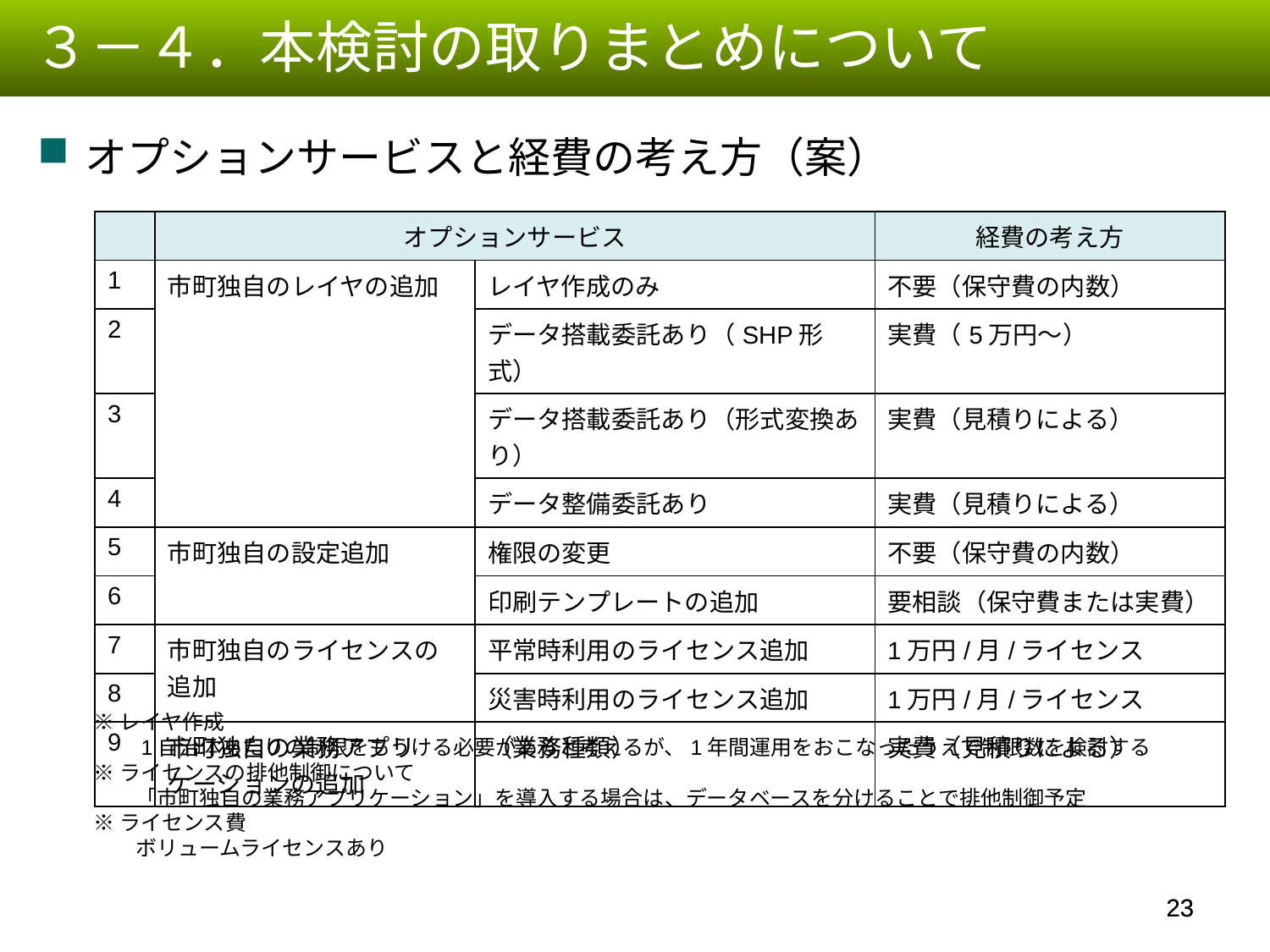

３－４．本検討の取りまとめについて
オプションサービスと経費の考え方（案）
|  | オプションサービス |  | 経費の考え方 |
| --- | --- | --- | --- |
| 1 | 市町独自のレイヤの追加 | レイヤ作成のみ | 不要（保守費の内数） |
| 2 |  | データ搭載委託あり（SHP形式） | 実費（5万円～） |
| 3 |  | データ搭載委託あり（形式変換あり） | 実費（見積りによる） |
| 4 |  | データ整備委託あり | 実費（見積りによる） |
| 5 | 市町独自の設定追加 | 権限の変更 | 不要（保守費の内数） |
| 6 |  | 印刷テンプレートの追加 | 要相談（保守費または実費） |
| 7 | 市町独自のライセンスの追加 | 平常時利用のライセンス追加 | 1万円/月/ライセンス |
| 8 |  | 災害時利用のライセンス追加 | 1万円/月/ライセンス |
| 9 | 市町独自の業務アプリケーションの追加 | （業務種類） | 実費（見積りによる） |
※レイヤ作成
　　1自治体あたりの制限をもうける必要があると考えるが、1年間運用をおこなったうえで制限数を検討する
※ライセンスの排他制御について
　　「市町独自の業務アプリケーション」を導入する場合は、データベースを分けることで排他制御予定
※ライセンス費
　　ボリュームライセンスあり
23
23